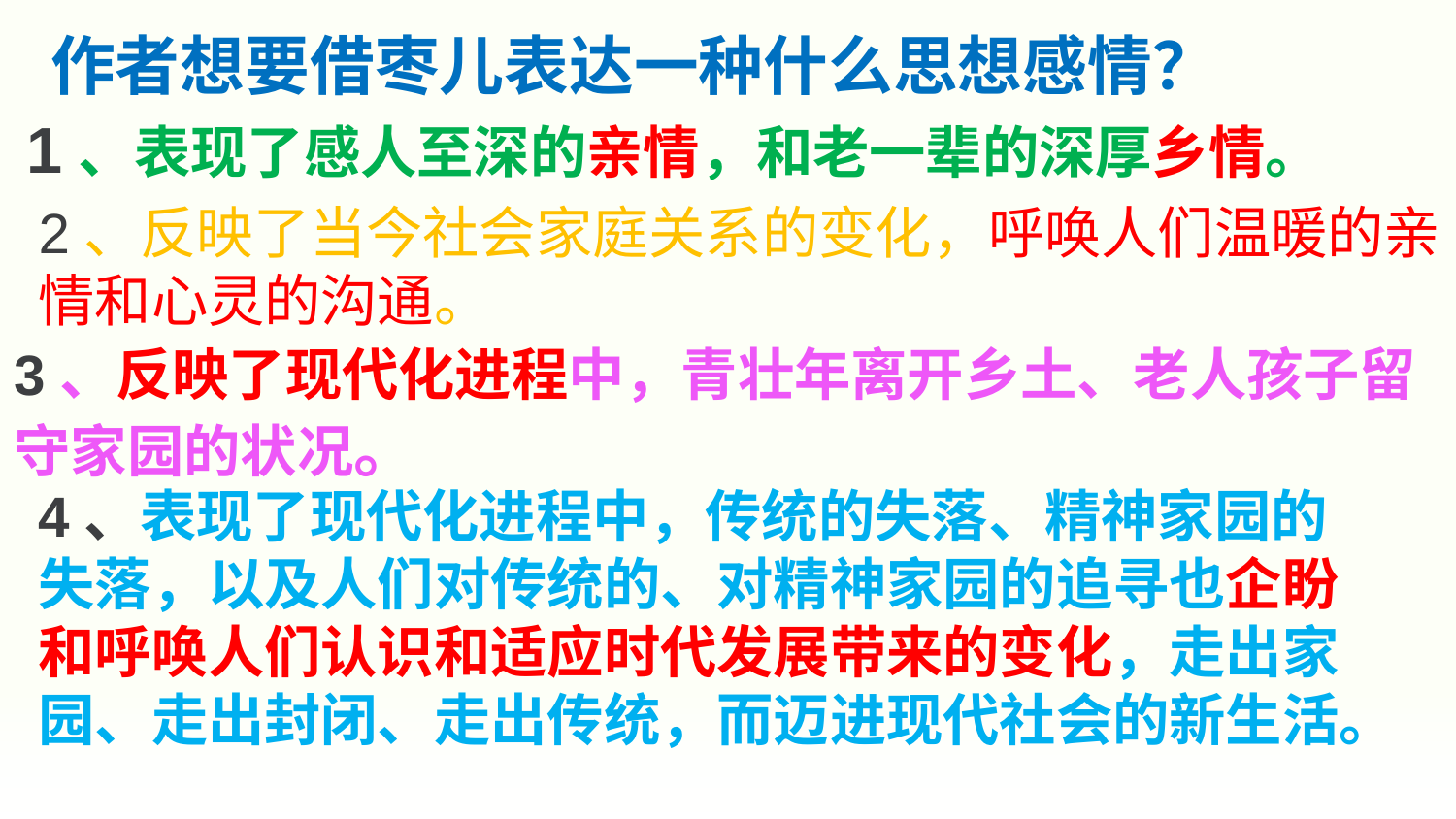

作者想要借枣儿表达一种什么思想感情？
1、表现了感人至深的亲情，和老一辈的深厚乡情。
2、反映了当今社会家庭关系的变化，呼唤人们温暖的亲情和心灵的沟通。
3、反映了现代化进程中，青壮年离开乡土、老人孩子留守家园的状况。
4、表现了现代化进程中，传统的失落、精神家园的失落，以及人们对传统的、对精神家园的追寻也企盼和呼唤人们认识和适应时代发展带来的变化，走出家园、走出封闭、走出传统，而迈进现代社会的新生活。